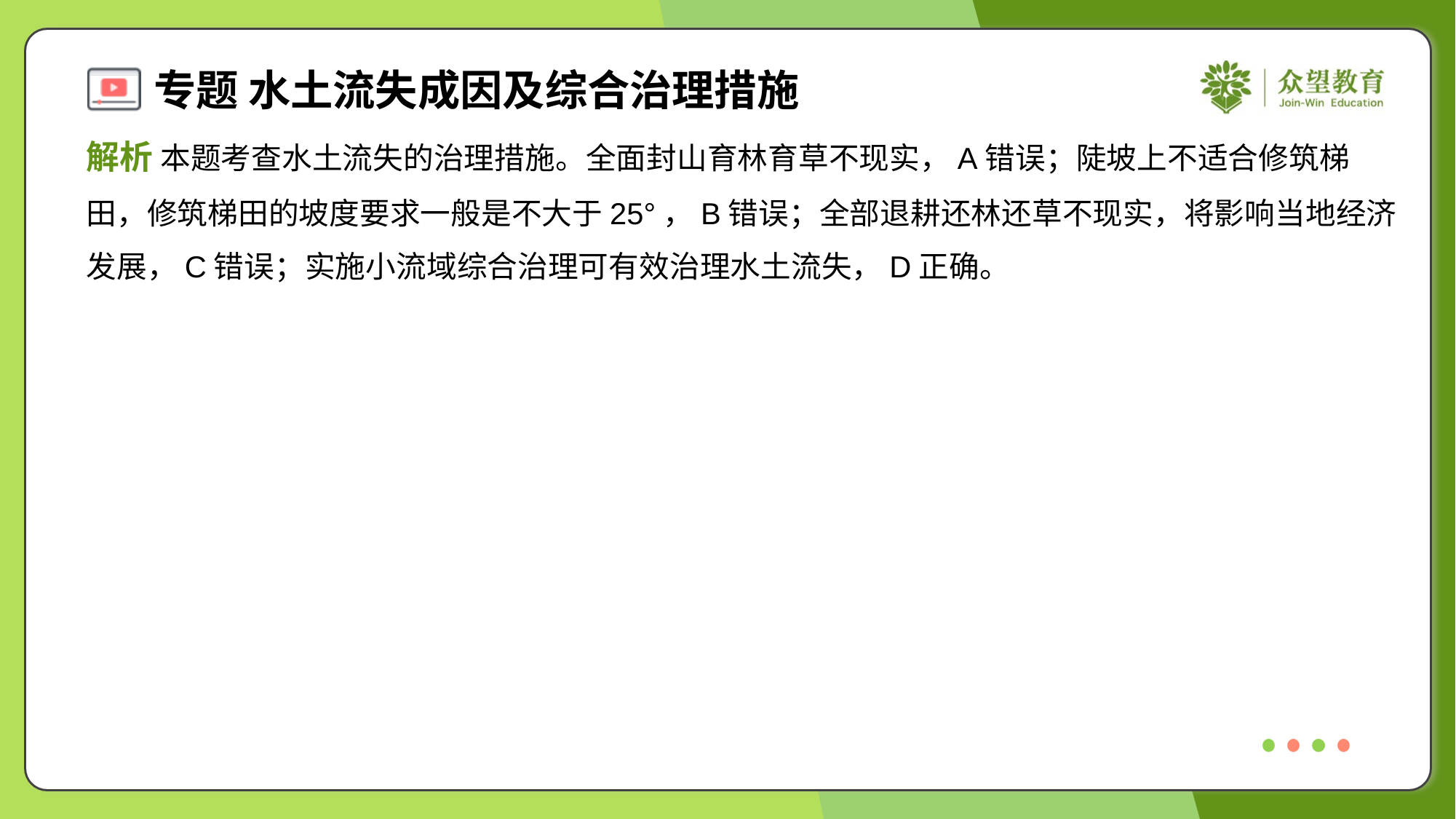

解析 本题考查水土流失的治理措施。全面封山育林育草不现实，A错误；陡坡上不适合修筑梯
田，修筑梯田的坡度要求一般是不大于25°，B错误；全部退耕还林还草不现实，将影响当地经济
发展，C错误；实施小流域综合治理可有效治理水土流失，D正确。